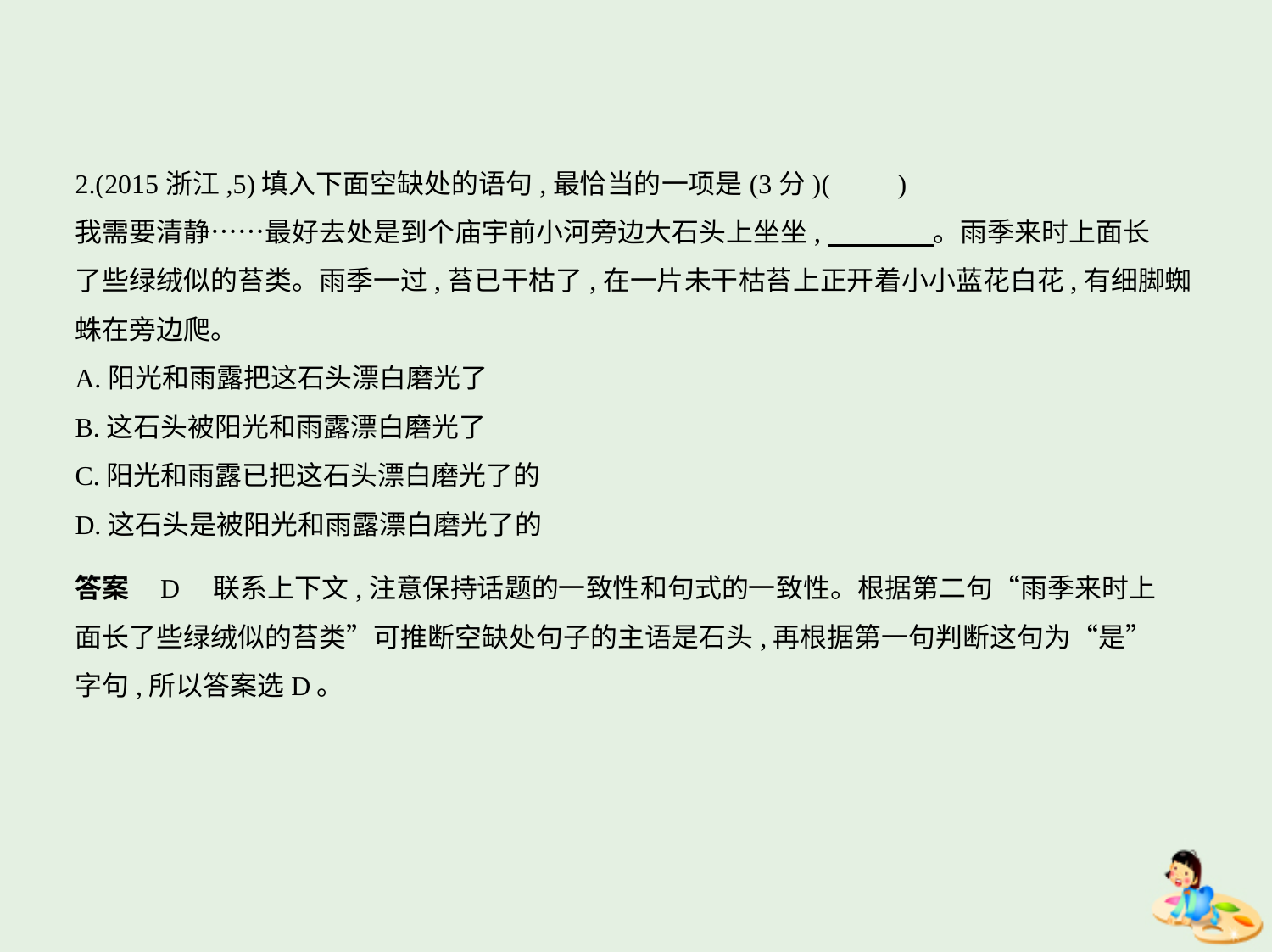

2.(2015浙江,5)填入下面空缺处的语句,最恰当的一项是(3分)(　　)
我需要清静……最好去处是到个庙宇前小河旁边大石头上坐坐,　　　    。雨季来时上面长
了些绿绒似的苔类。雨季一过,苔已干枯了,在一片未干枯苔上正开着小小蓝花白花,有细脚蜘
蛛在旁边爬。
A.阳光和雨露把这石头漂白磨光了
B.这石头被阳光和雨露漂白磨光了
C.阳光和雨露已把这石头漂白磨光了的
D.这石头是被阳光和雨露漂白磨光了的
答案    D　联系上下文,注意保持话题的一致性和句式的一致性。根据第二句“雨季来时上
面长了些绿绒似的苔类”可推断空缺处句子的主语是石头,再根据第一句判断这句为“是”
字句,所以答案选D。